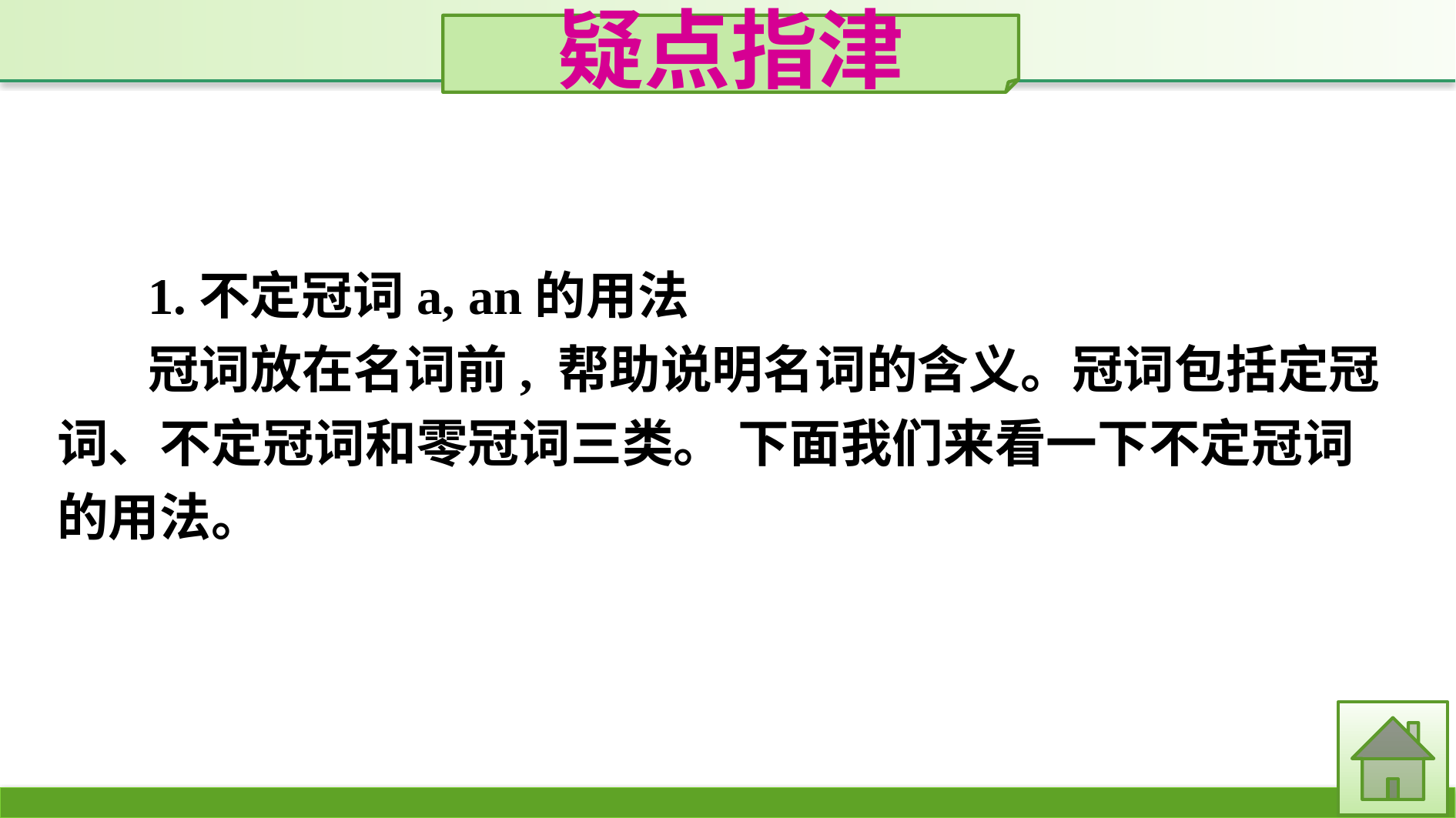

疑点指津
1.不定冠词a, an的用法
冠词放在名词前, 帮助说明名词的含义。冠词包括定冠词、不定冠词和零冠词三类。 下面我们来看一下不定冠词的用法。